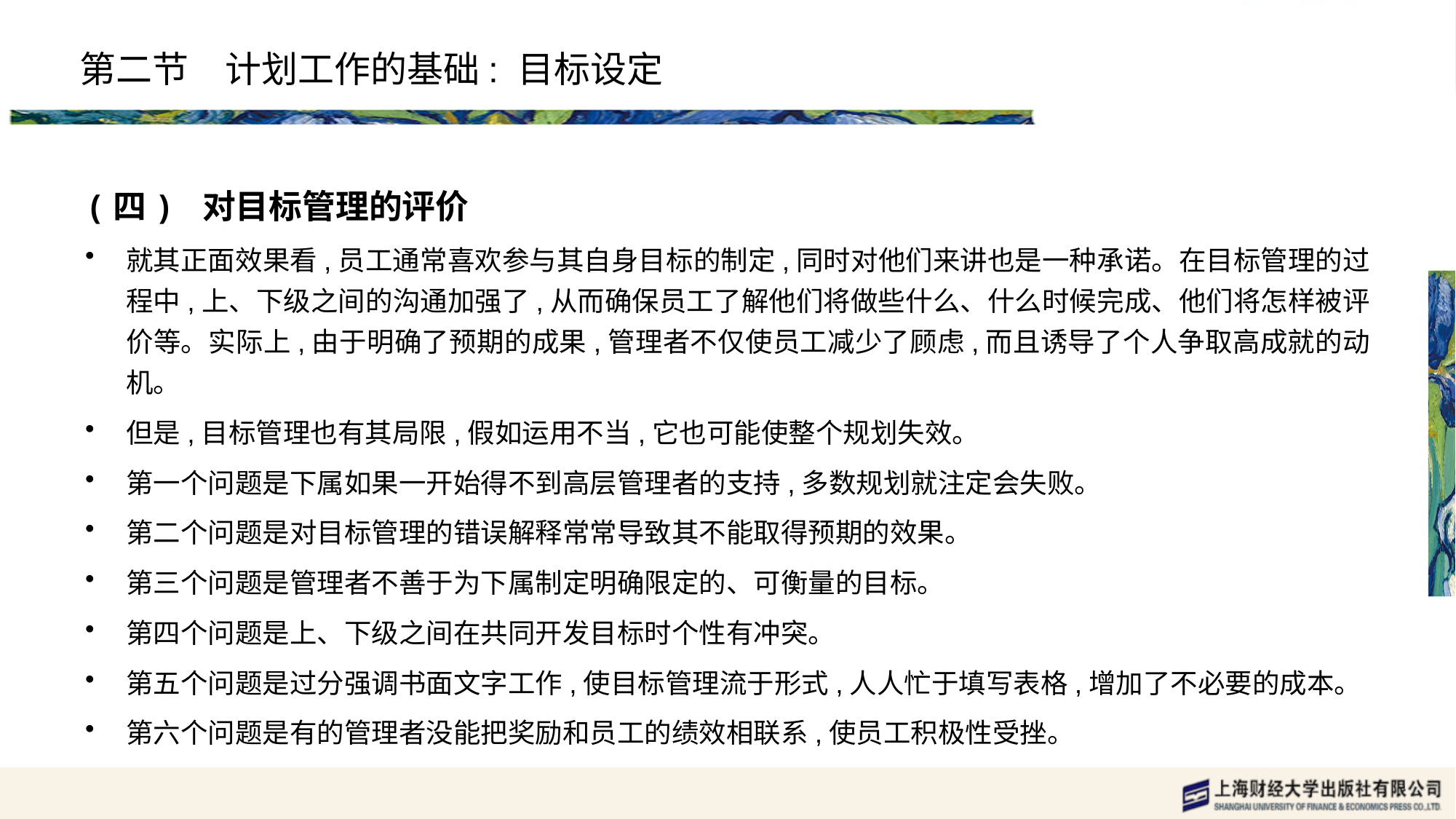

# 第二节　计划工作的基础: 目标设定
(四) 对目标管理的评价
就其正面效果看,员工通常喜欢参与其自身目标的制定,同时对他们来讲也是一种承诺。在目标管理的过程中,上、下级之间的沟通加强了,从而确保员工了解他们将做些什么、什么时候完成、他们将怎样被评价等。实际上,由于明确了预期的成果,管理者不仅使员工减少了顾虑,而且诱导了个人争取高成就的动机。
但是,目标管理也有其局限,假如运用不当,它也可能使整个规划失效。
第一个问题是下属如果一开始得不到高层管理者的支持,多数规划就注定会失败。
第二个问题是对目标管理的错误解释常常导致其不能取得预期的效果。
第三个问题是管理者不善于为下属制定明确限定的、可衡量的目标。
第四个问题是上、下级之间在共同开发目标时个性有冲突。
第五个问题是过分强调书面文字工作,使目标管理流于形式,人人忙于填写表格,增加了不必要的成本。
第六个问题是有的管理者没能把奖励和员工的绩效相联系,使员工积极性受挫。